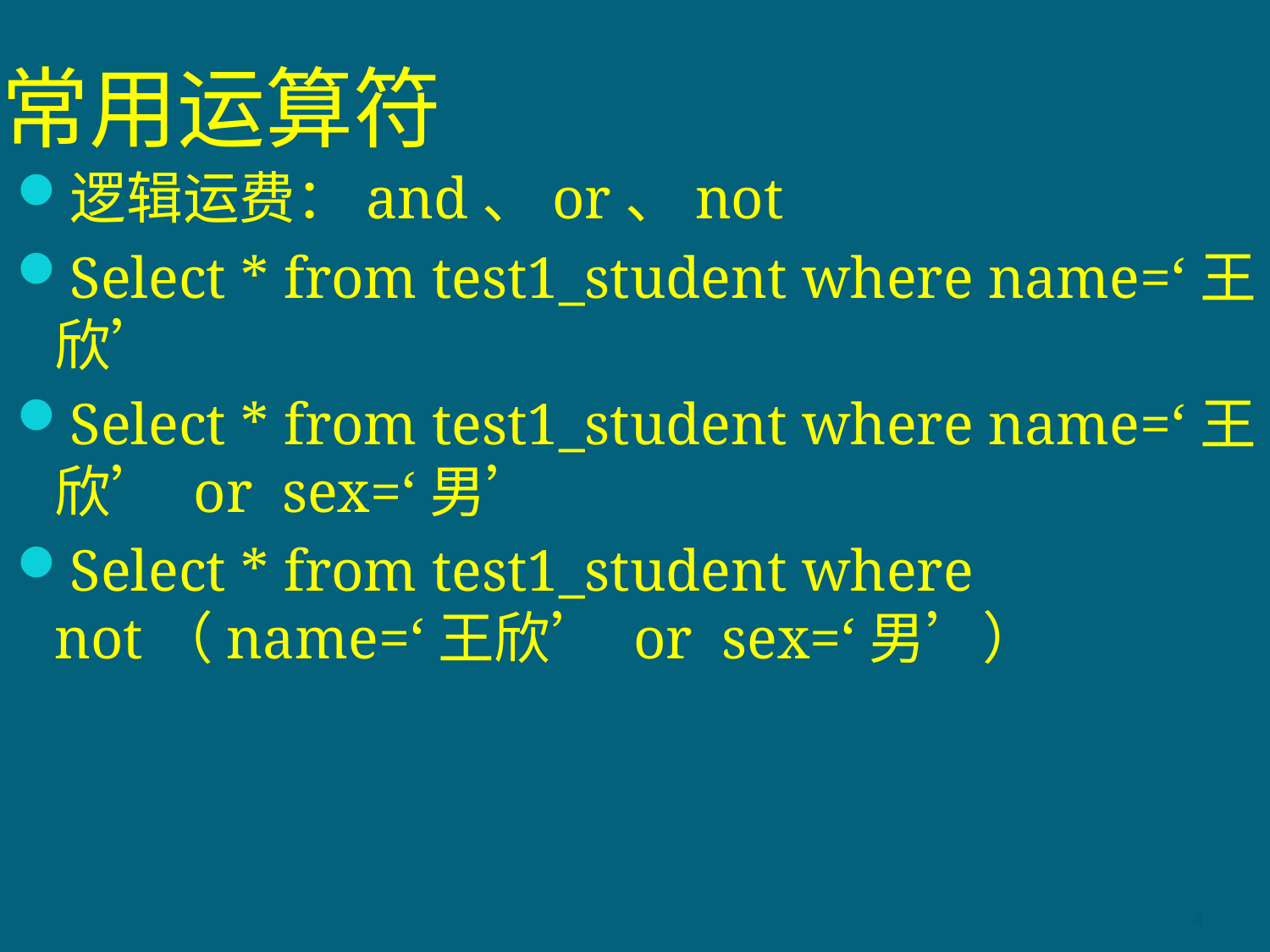

# 常用运算符
逻辑运费：and、or、not
Select * from test1_student where name=‘王欣’
Select * from test1_student where name=‘王欣’ or  sex=‘男’
Select * from test1_student where not（name=‘王欣’ or  sex=‘男’）

4